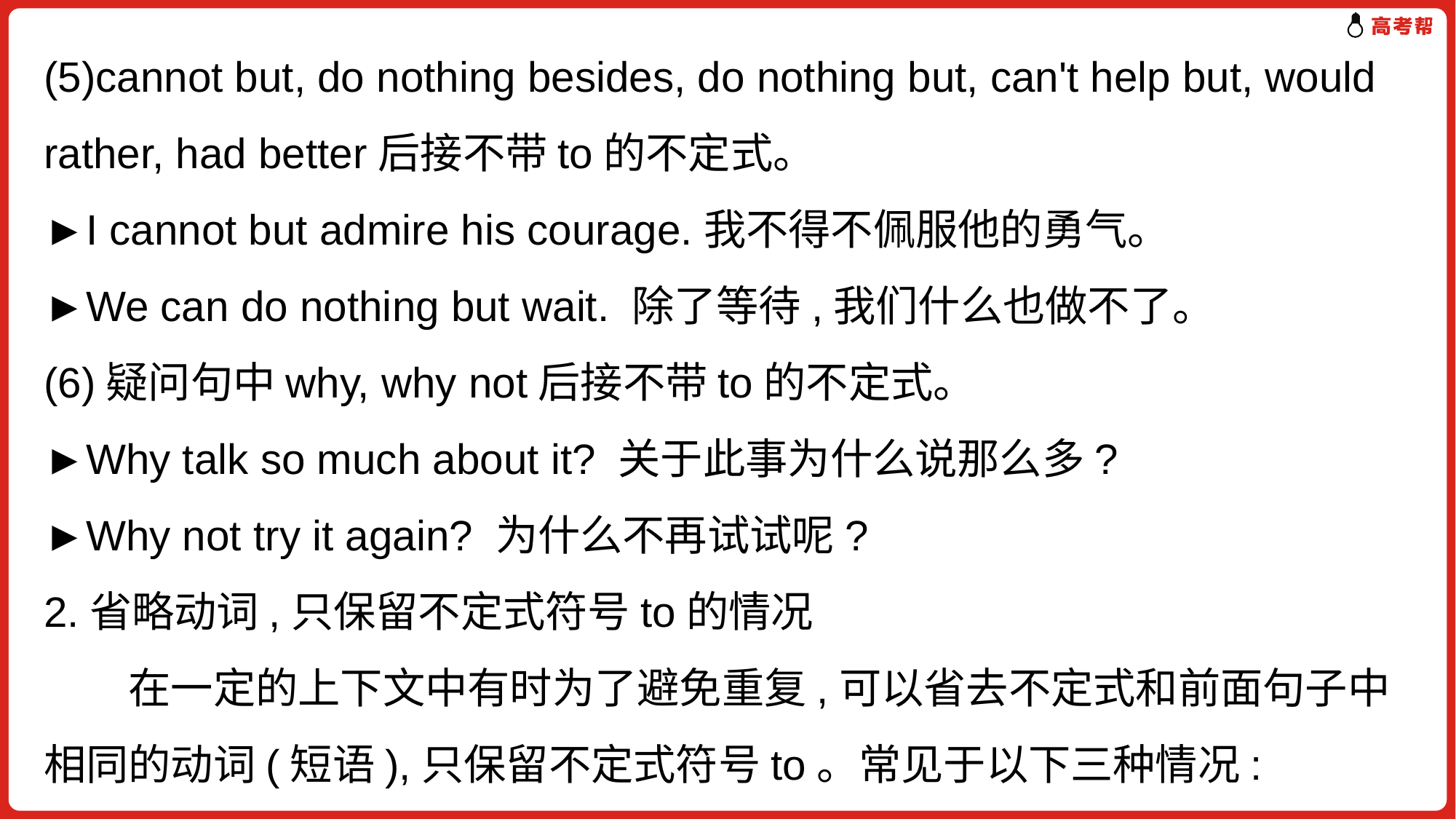

(5)cannot but, do nothing besides, do nothing but, can't help but, would rather, had better后接不带to的不定式。
►I cannot but admire his courage.我不得不佩服他的勇气。
►We can do nothing but wait. 除了等待,我们什么也做不了。
(6)疑问句中why, why not后接不带to的不定式。
►Why talk so much about it? 关于此事为什么说那么多?
►Why not try it again? 为什么不再试试呢?
2.省略动词,只保留不定式符号to的情况
　　在一定的上下文中有时为了避免重复,可以省去不定式和前面句子中相同的动词(短语),只保留不定式符号to。常见于以下三种情况: